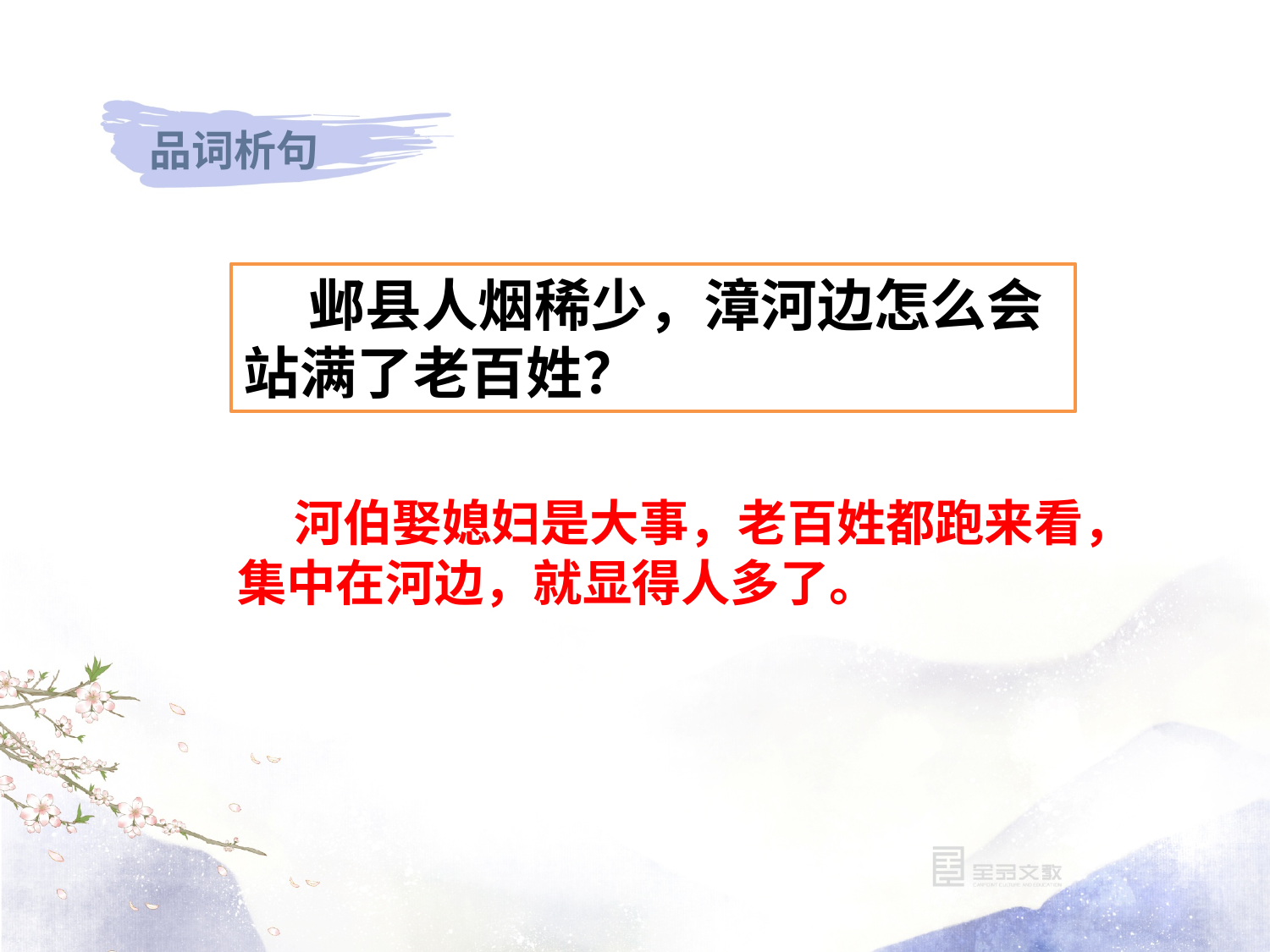

邺县人烟稀少，漳河边怎么会站满了老百姓？
    河伯娶媳妇是大事，老百姓都跑来看，集中在河边，就显得人多了。